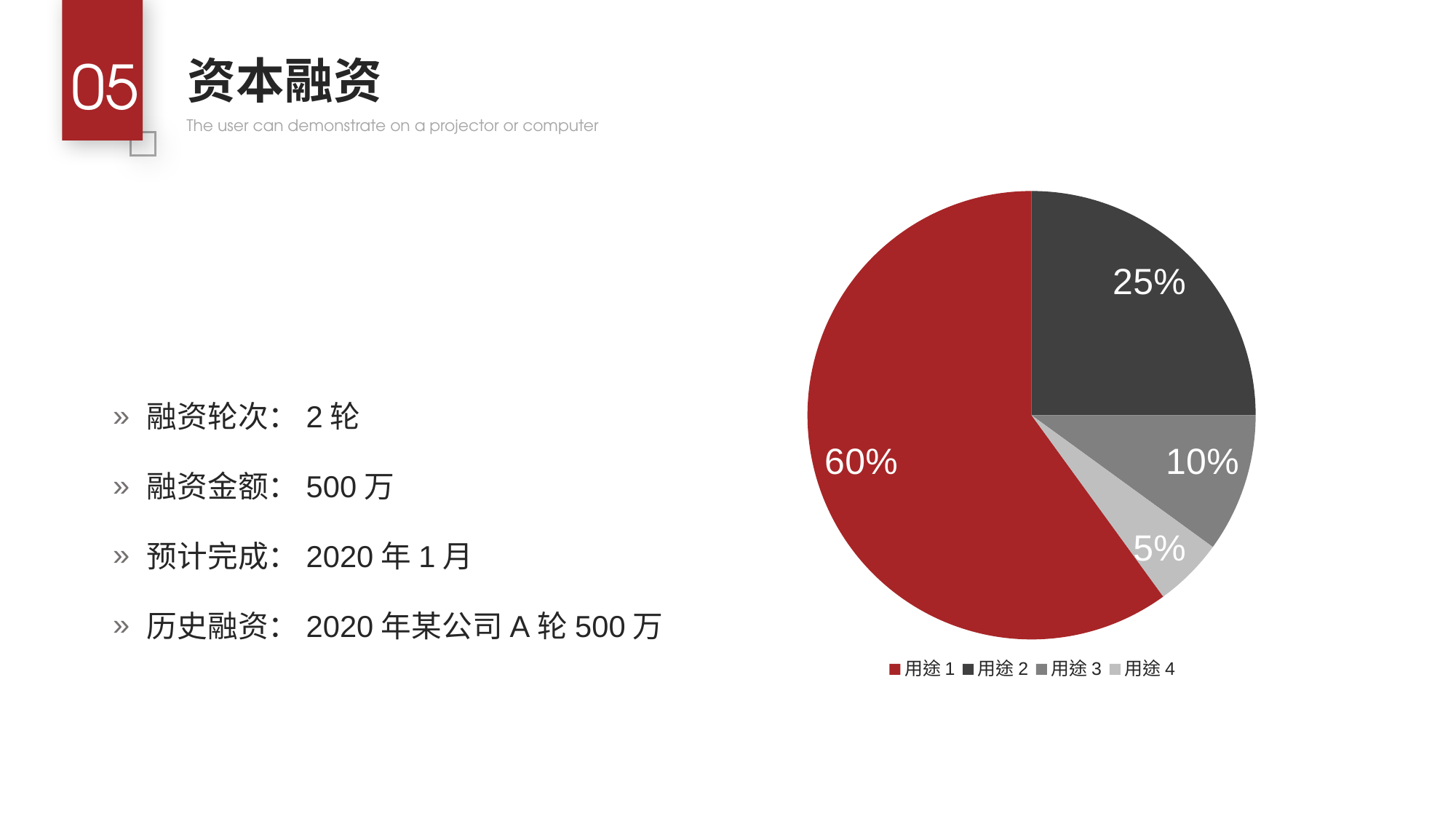

05
资本融资
The user can demonstrate on a projector or computer

### Chart

| Category | 百分比 |
|---|---|
| 用途1 | 0.6 |
| 用途2 | 0.25 |
| 用途3 | 0.1 |
| 用途4 | 0.05 |
融资轮次：2轮
融资金额：500万
预计完成：2020年1月
历史融资：2020年某公司A轮500万